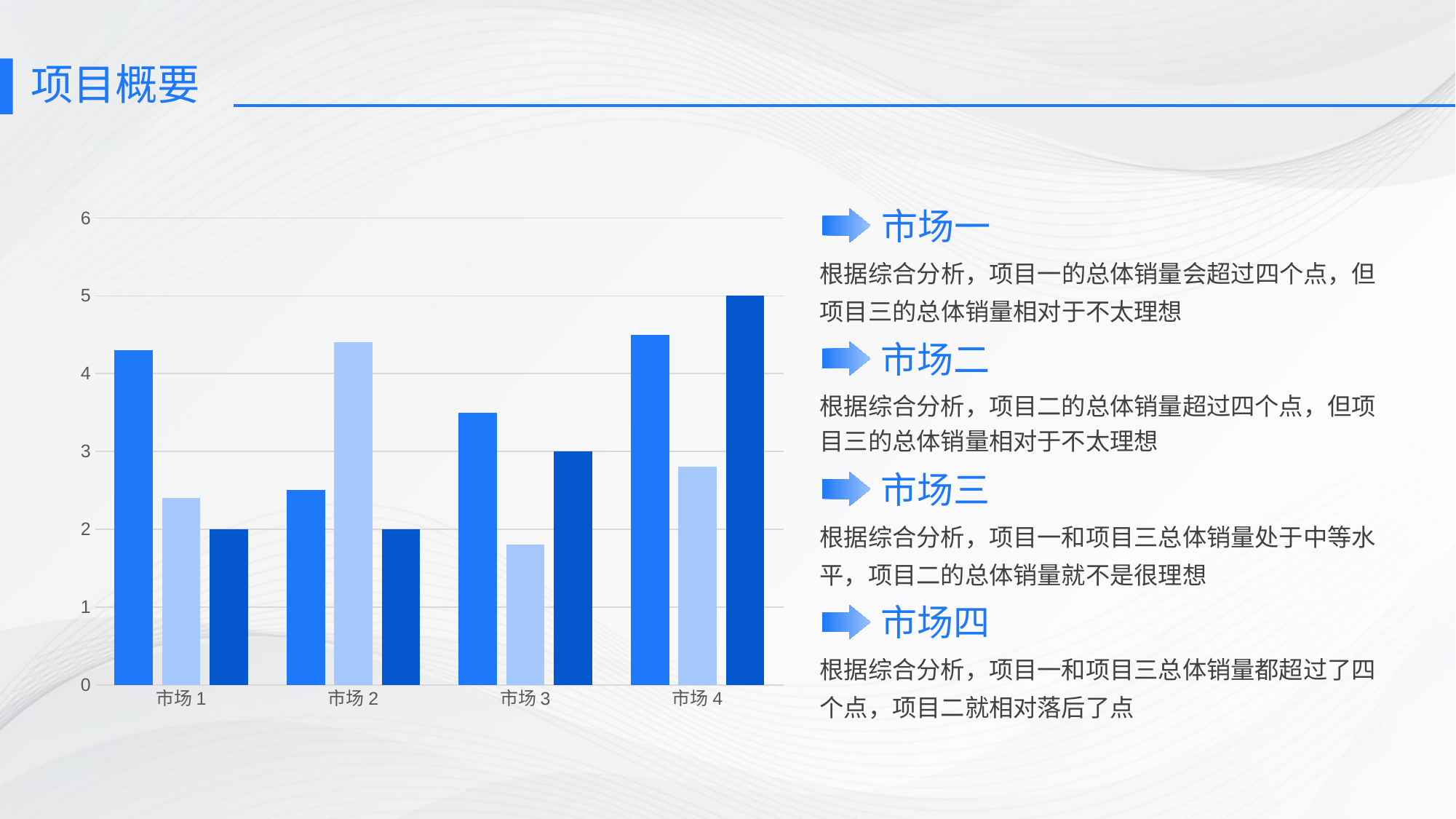

# 项目概要

### Chart

| Category | 系列+表1[[#标题],[系列 1]] 1 | 系列 2 | 系列 3 |
|---|---|---|---|
| 市场1 | 4.3 | 2.4 | 2.0 |
| 市场2 | 2.5 | 4.4 | 2.0 |
| 市场3 | 3.5 | 1.8 | 3.0 |
| 市场4 | 4.5 | 2.8 | 5.0 |
市场一

根据综合分析，项目一的总体销量会超过四个点，但项目三的总体销量相对于不太理想
市场二

根据综合分析，项目二的总体销量超过四个点，但项目三的总体销量相对于不太理想
市场三

根据综合分析，项目一和项目三总体销量处于中等水平，项目二的总体销量就不是很理想
市场四

根据综合分析，项目一和项目三总体销量都超过了四个点，项目二就相对落后了点